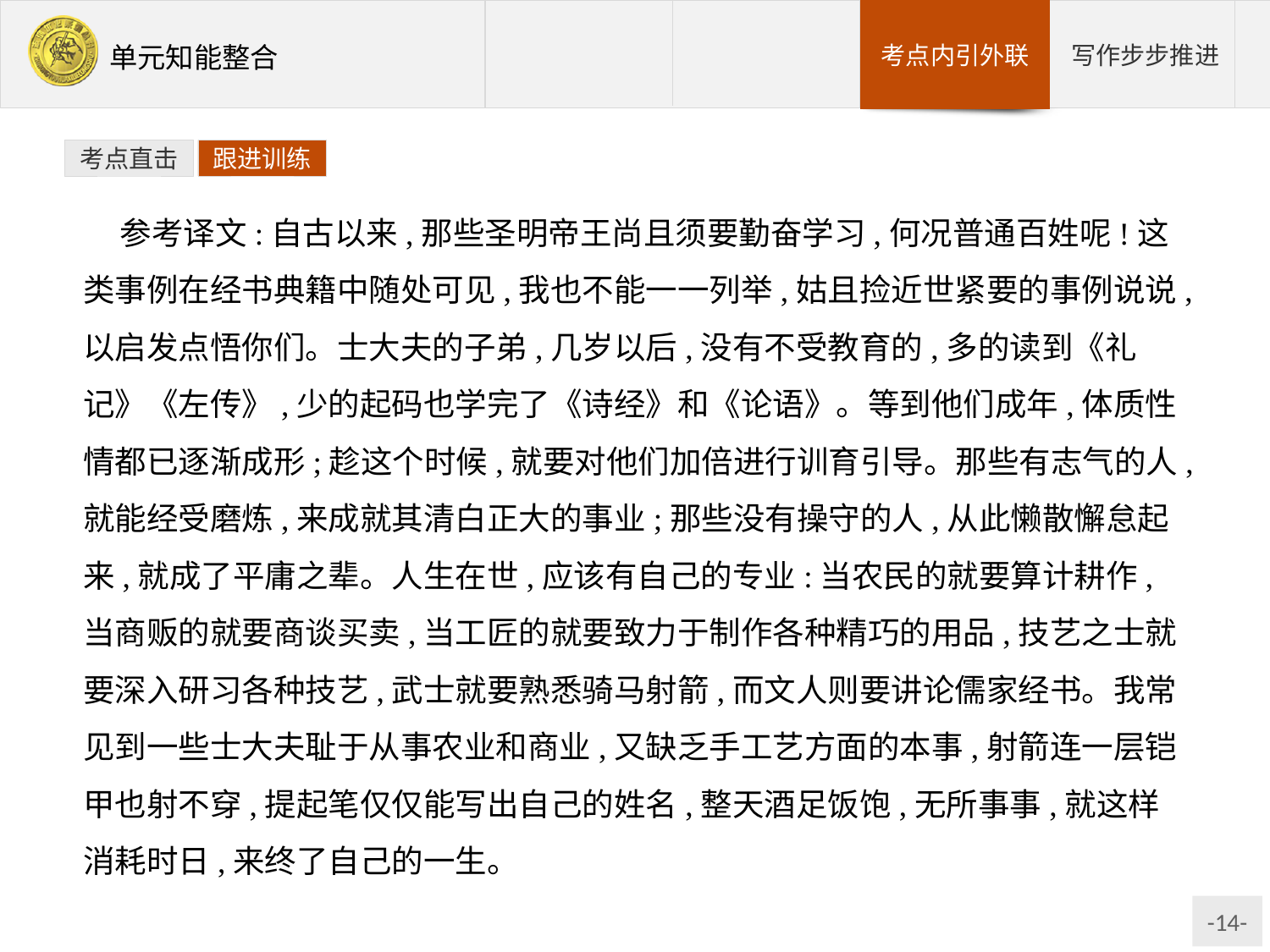

考点直击
跟进训练
参考译文:自古以来,那些圣明帝王尚且须要勤奋学习,何况普通百姓呢!这类事例在经书典籍中随处可见,我也不能一一列举,姑且捡近世紧要的事例说说,以启发点悟你们。士大夫的子弟,几岁以后,没有不受教育的,多的读到《礼记》《左传》,少的起码也学完了《诗经》和《论语》。等到他们成年,体质性情都已逐渐成形;趁这个时候,就要对他们加倍进行训育引导。那些有志气的人,就能经受磨炼,来成就其清白正大的事业;那些没有操守的人,从此懒散懈怠起来,就成了平庸之辈。人生在世,应该有自己的专业:当农民的就要算计耕作,当商贩的就要商谈买卖,当工匠的就要致力于制作各种精巧的用品,技艺之士就要深入研习各种技艺,武士就要熟悉骑马射箭,而文人则要讲论儒家经书。我常见到一些士大夫耻于从事农业和商业,又缺乏手工艺方面的本事,射箭连一层铠甲也射不穿,提起笔仅仅能写出自己的姓名,整天酒足饭饱,无所事事,就这样消耗时日,来终了自己的一生。